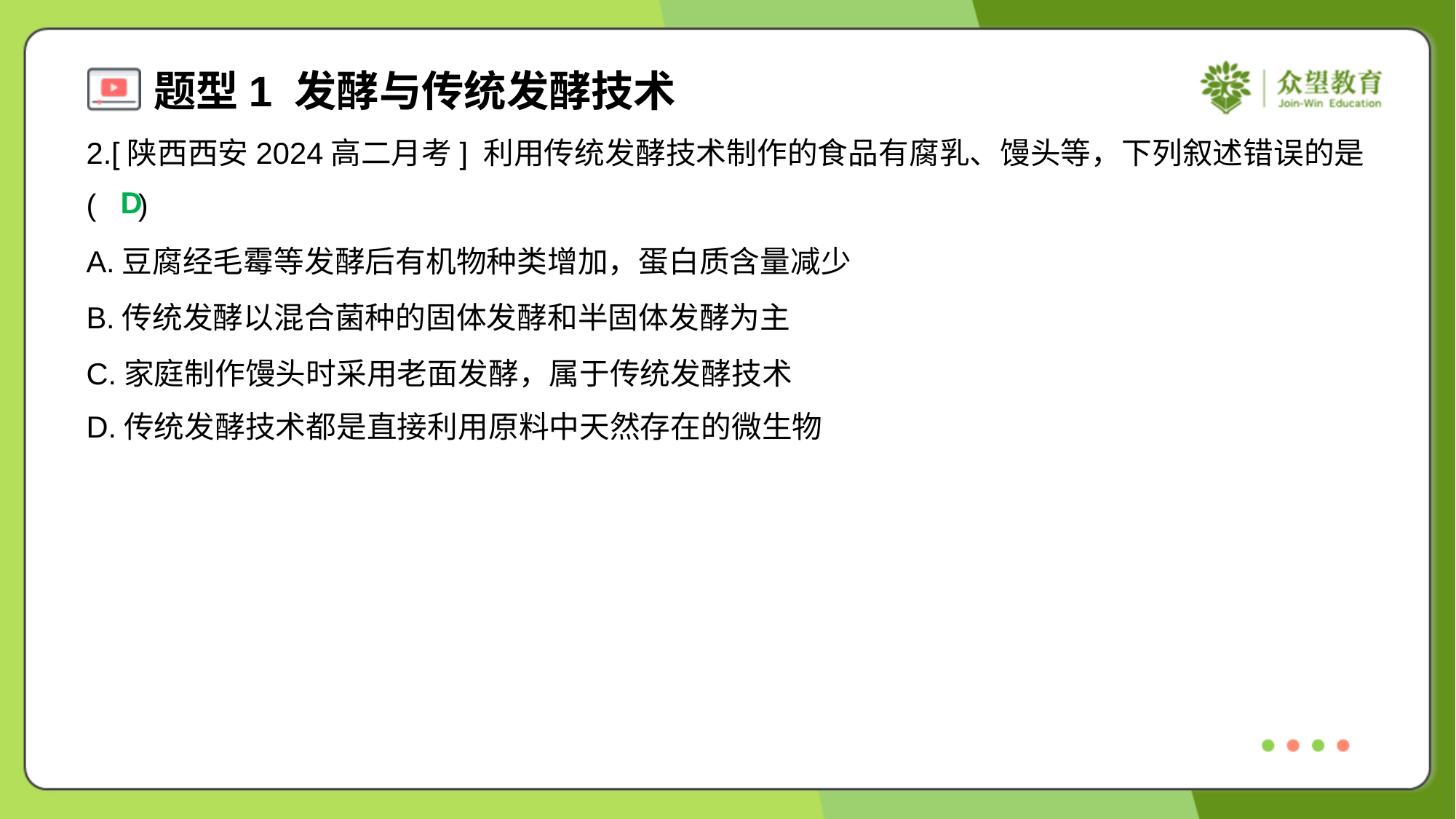

2.[陕西西安2024高二月考] 利用传统发酵技术制作的食品有腐乳、馒头等，下列叙述错误的是
(     )
D
A.豆腐经毛霉等发酵后有机物种类增加，蛋白质含量减少
B.传统发酵以混合菌种的固体发酵和半固体发酵为主
C.家庭制作馒头时采用老面发酵，属于传统发酵技术
D.传统发酵技术都是直接利用原料中天然存在的微生物